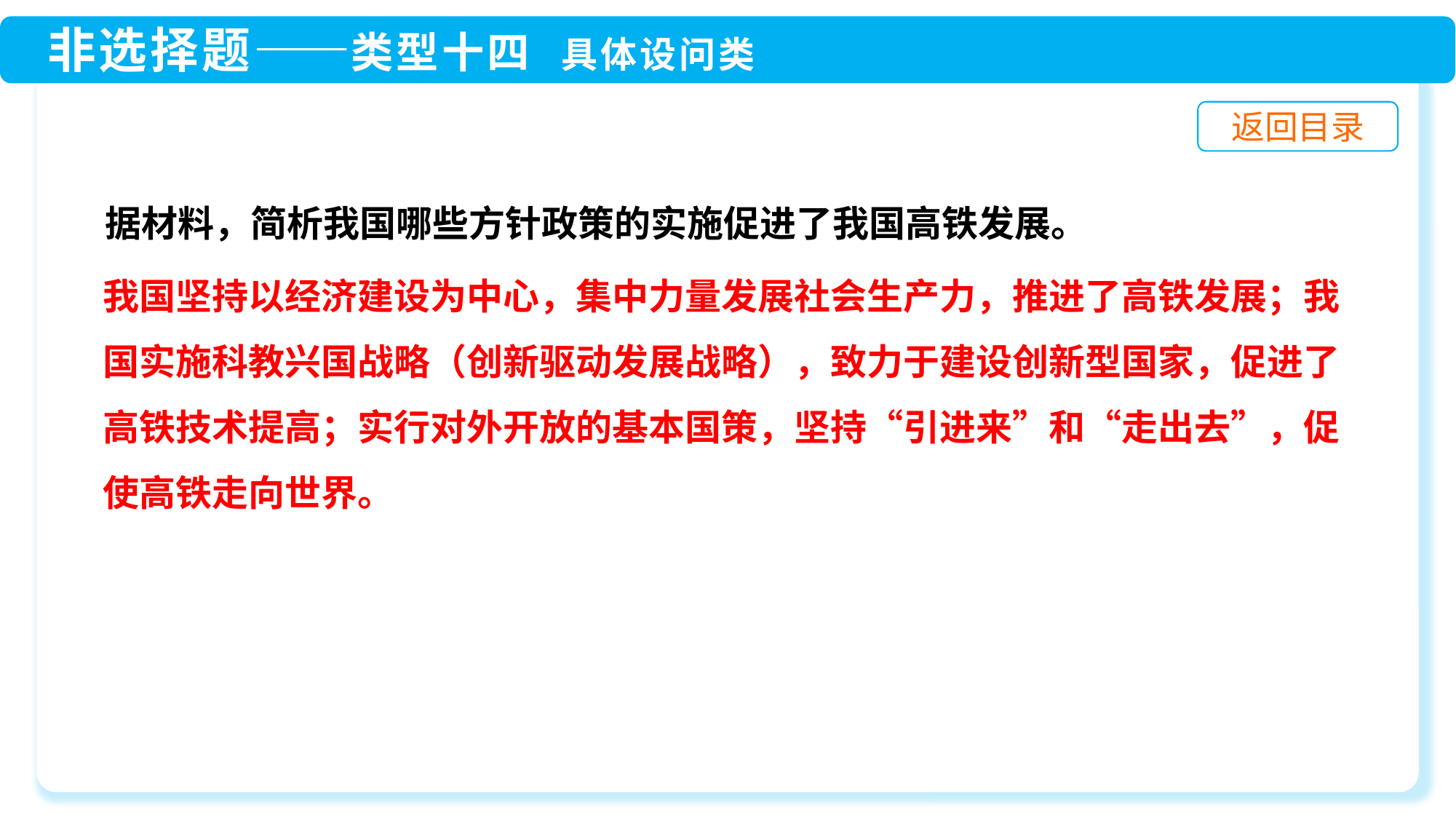

据材料，简析我国哪些方针政策的实施促进了我国高铁发展。
我国坚持以经济建设为中心，集中力量发展社会生产力，推进了高铁发展；我国实施科教兴国战略（创新驱动发展战略），致力于建设创新型国家，促进了高铁技术提高；实行对外开放的基本国策，坚持“引进来”和“走出去”，促使高铁走向世界。